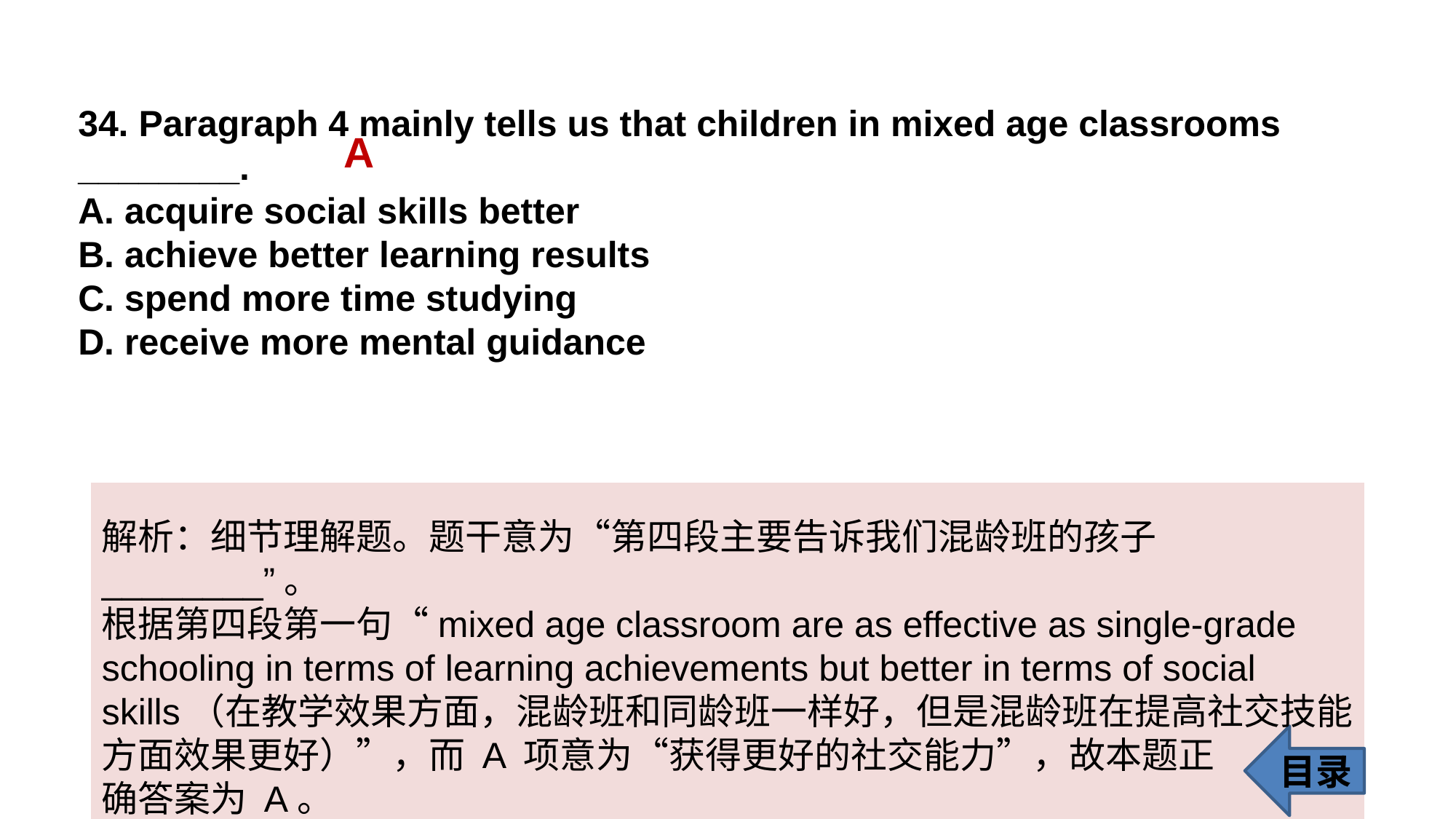

34. Paragraph 4 mainly tells us that children in mixed age classrooms ________.
A. acquire social skills better
B. achieve better learning results
C. spend more time studying
D. receive more mental guidance
A

解析：细节理解题。题干意为“第四段主要告诉我们混龄班的孩子 ________”。
根据第四段第一句“mixed age classroom are as effective as single-grade
schooling in terms of learning achievements but better in terms of social skills（在教学效果方面，混龄班和同龄班一样好，但是混龄班在提高社交技能方面效果更好）”，而 A 项意为“获得更好的社交能力”，故本题正
确答案为 A。
目录
34